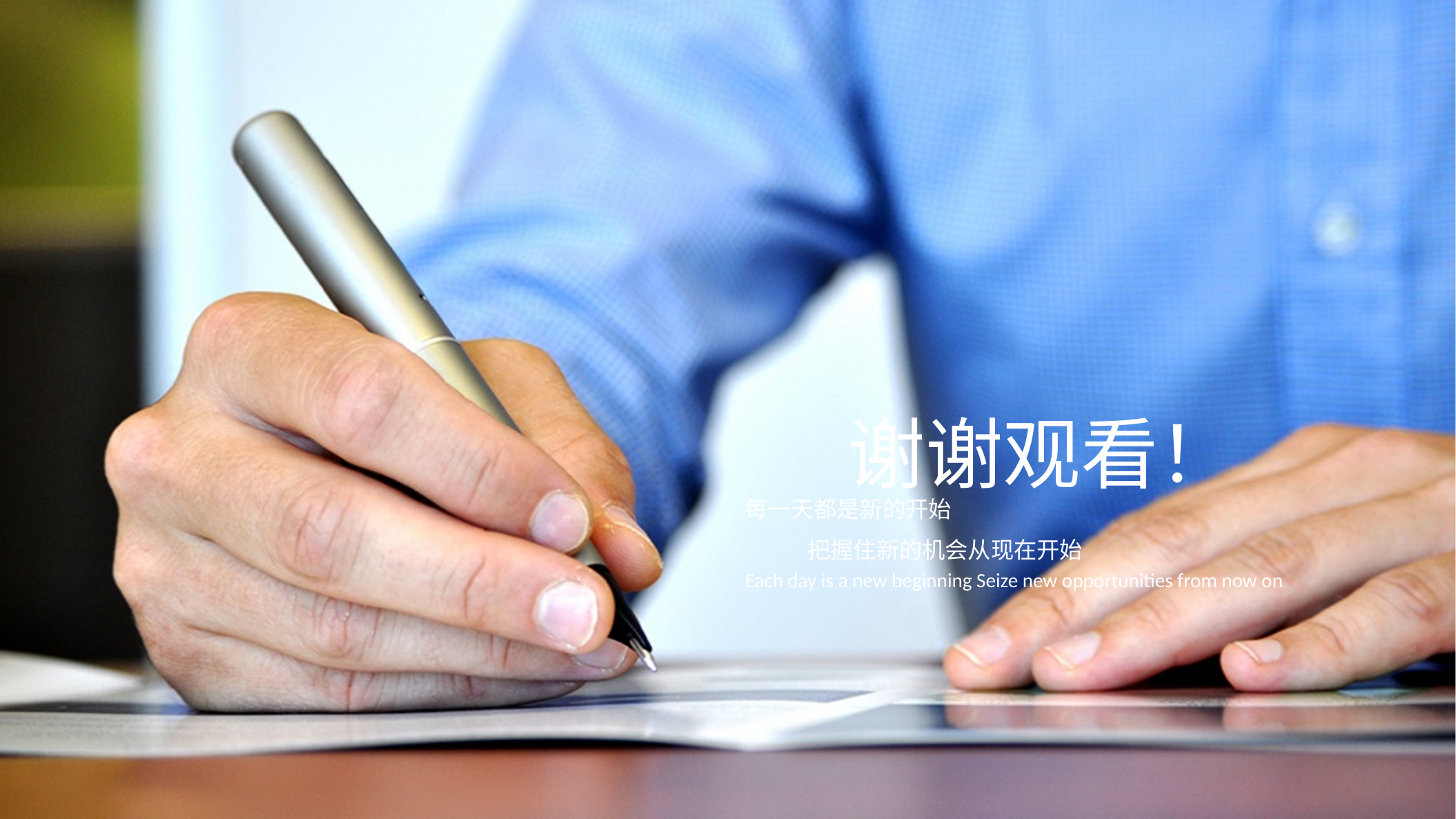

谢谢观看！
每一天都是新的开始
           把握住新的机会从现在开始
Each day is a new beginning Seize new opportunities from now on